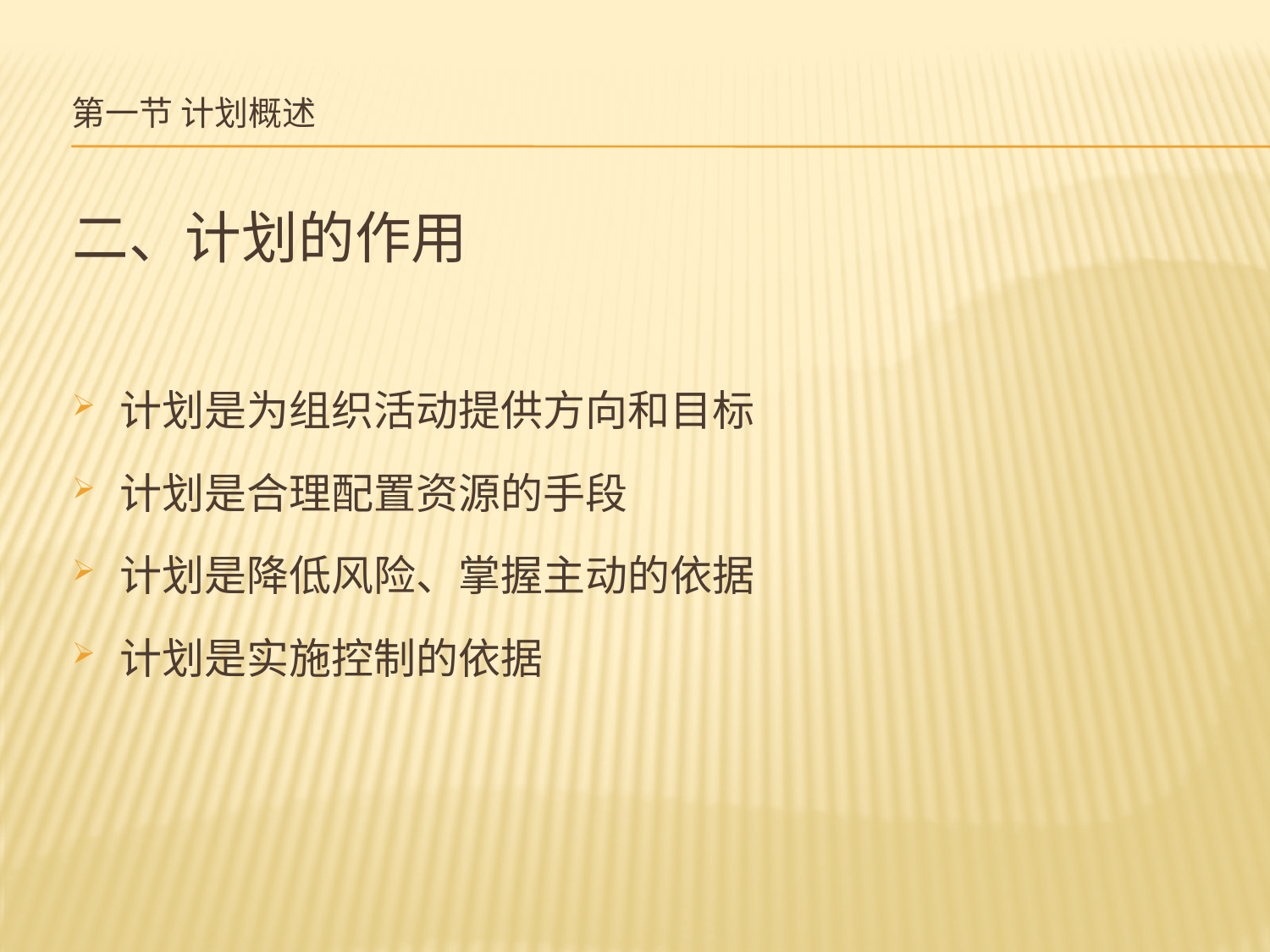

# 第一节 计划概述
二、计划的作用

计划是为组织活动提供方向和目标
计划是合理配置资源的手段
计划是降低风险、掌握主动的依据
计划是实施控制的依据